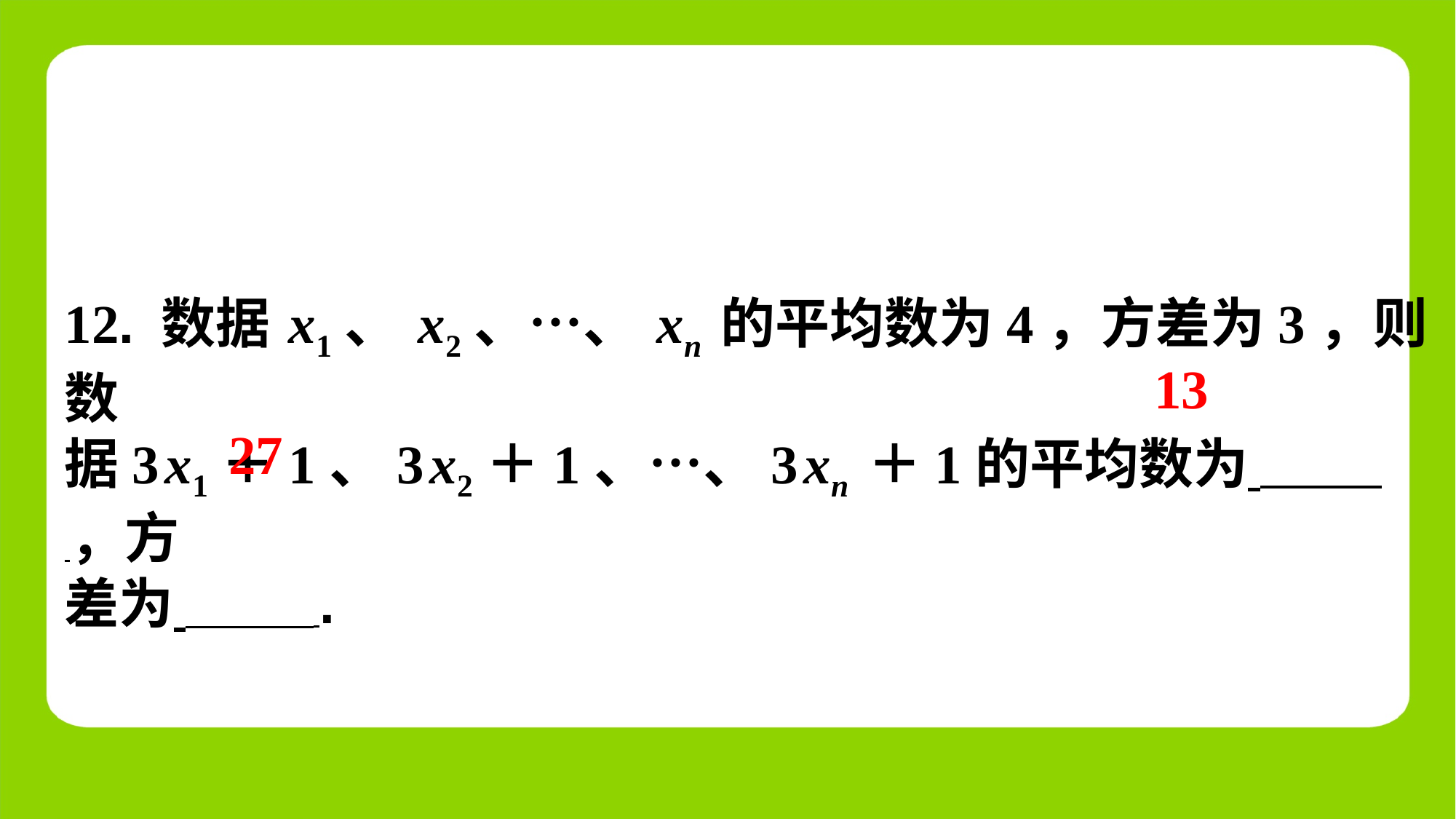

12. 数据x1、x2、…、xn的平均数为4，方差为3，则数
据3x1＋1、3x2＋1、…、3xn＋1的平均数为                     ，方
差为                     ⁠.
13
27